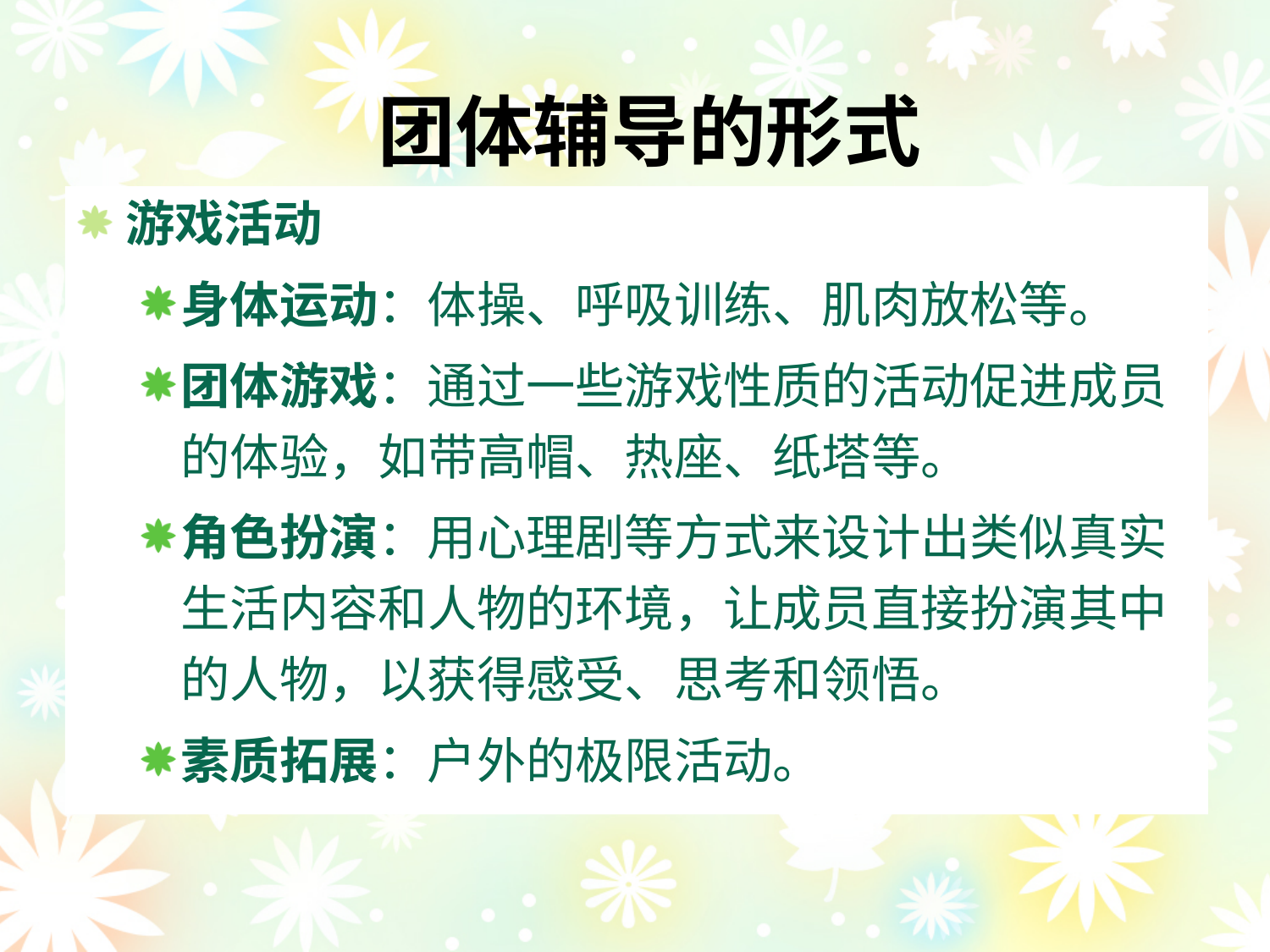

团体辅导的形式
游戏活动
身体运动：体操、呼吸训练、肌肉放松等。
团体游戏：通过一些游戏性质的活动促进成员的体验，如带高帽、热座、纸塔等。
角色扮演：用心理剧等方式来设计出类似真实生活内容和人物的环境，让成员直接扮演其中的人物，以获得感受、思考和领悟。
素质拓展：户外的极限活动。